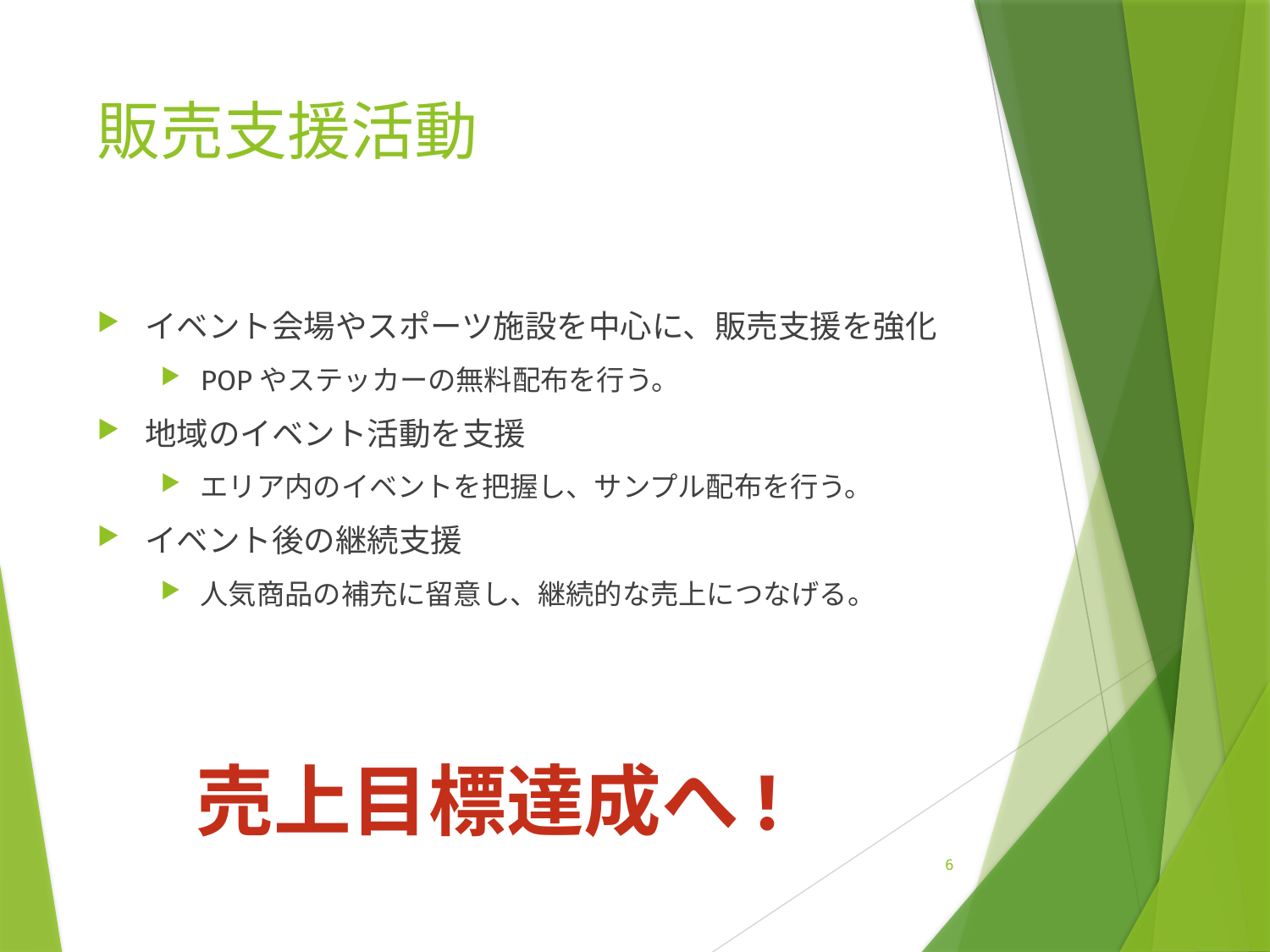

# 販売支援活動
イベント会場やスポーツ施設を中心に、販売支援を強化
POPやステッカーの無料配布を行う。
地域のイベント活動を支援
エリア内のイベントを把握し、サンプル配布を行う。
イベント後の継続支援
人気商品の補充に留意し、継続的な売上につなげる。
売上目標達成へ!
6